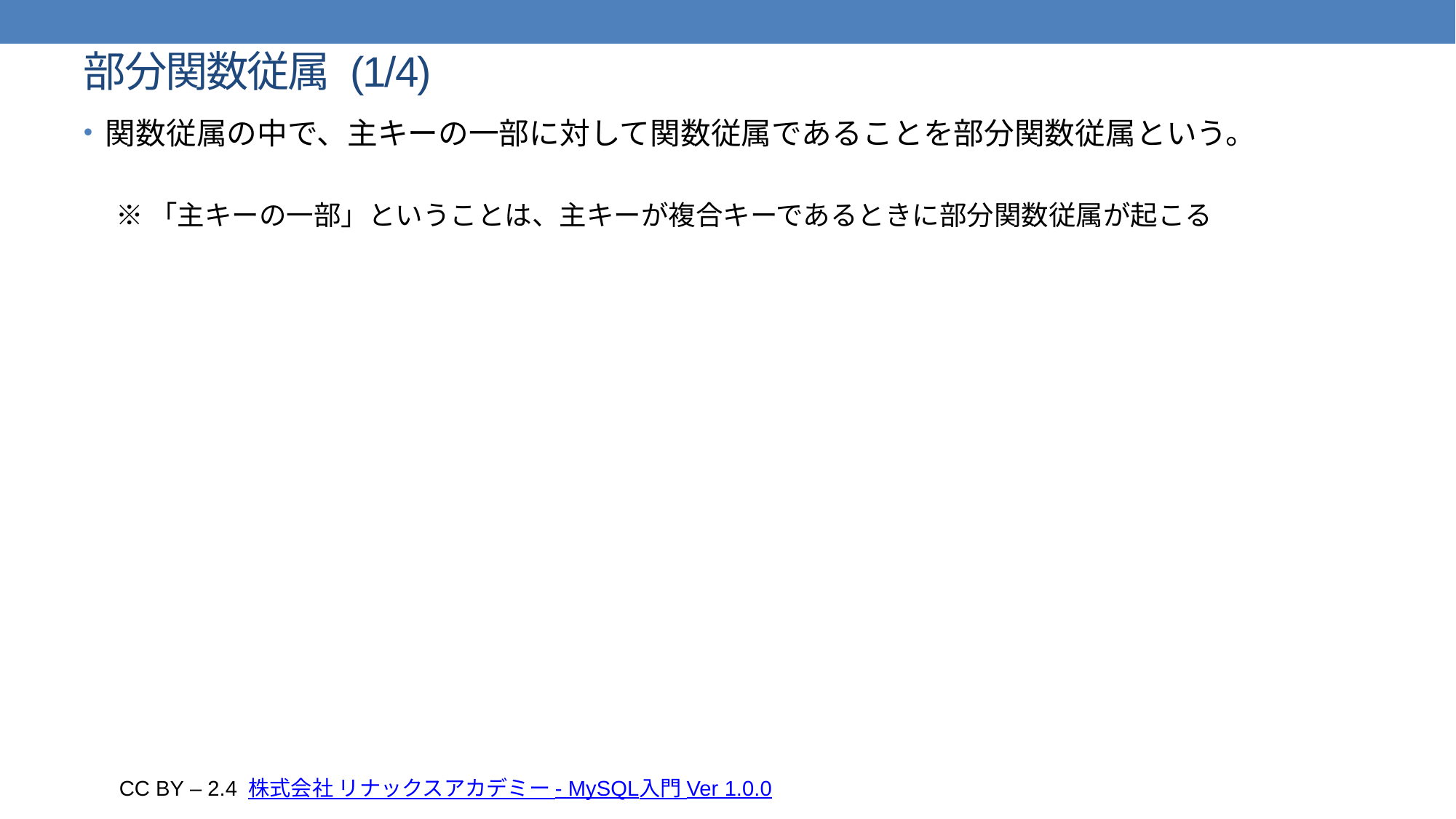

# 部分関数従属 (1/4)
関数従属の中で、主キーの一部に対して関数従属であることを部分関数従属という。

※「主キーの一部」ということは、主キーが複合キーであるときに部分関数従属が起こる
CC BY – 2.4 株式会社 リナックスアカデミー - MySQL入門 Ver 1.0.0